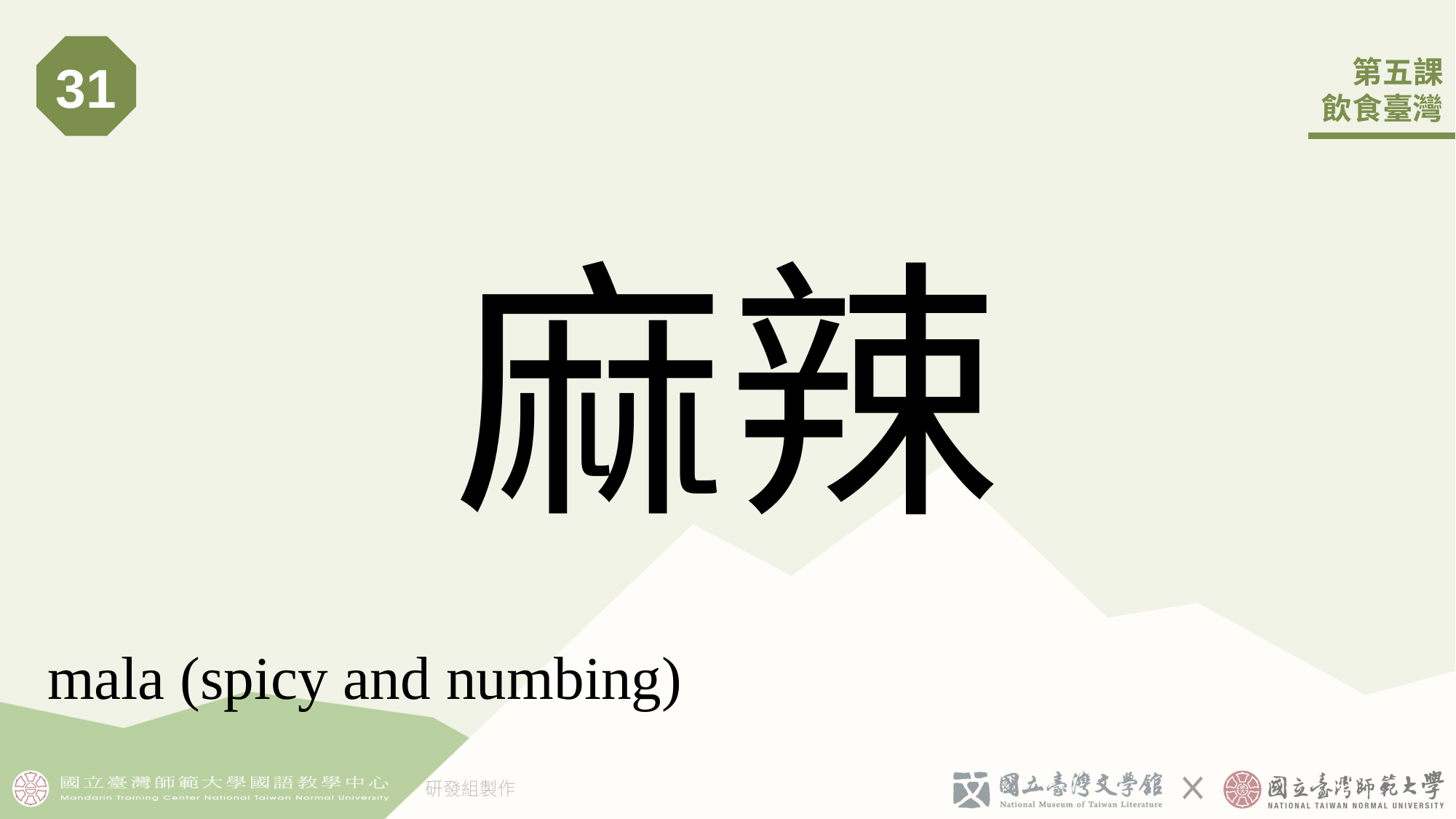

31
# 麻辣
mala (spicy and numbing)